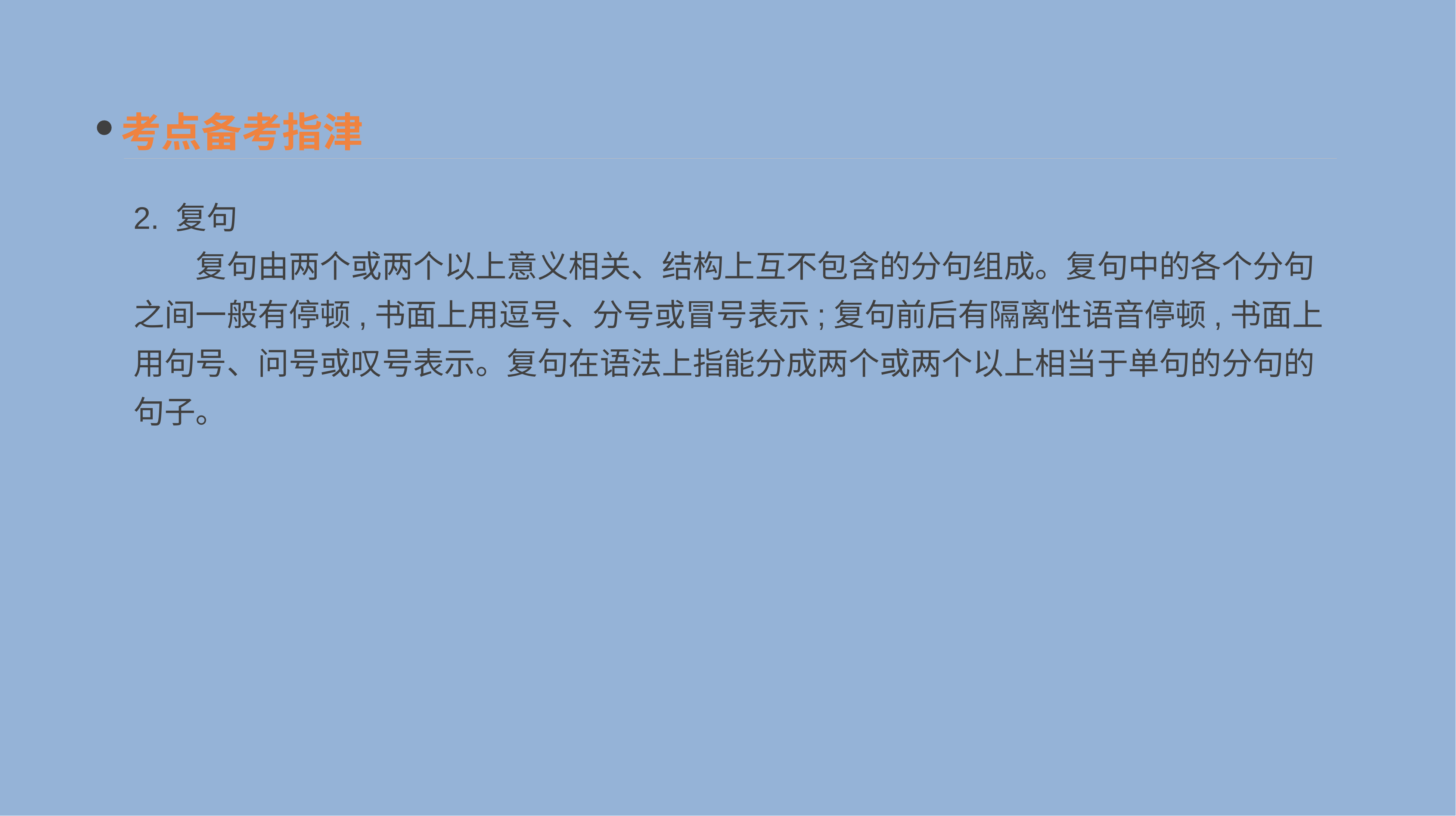

考点备考指津

2. 复句
　　复句由两个或两个以上意义相关、结构上互不包含的分句组成。复句中的各个分句之间一般有停顿,书面上用逗号、分号或冒号表示;复句前后有隔离性语音停顿,书面上用句号、问号或叹号表示。复句在语法上指能分成两个或两个以上相当于单句的分句的句子。